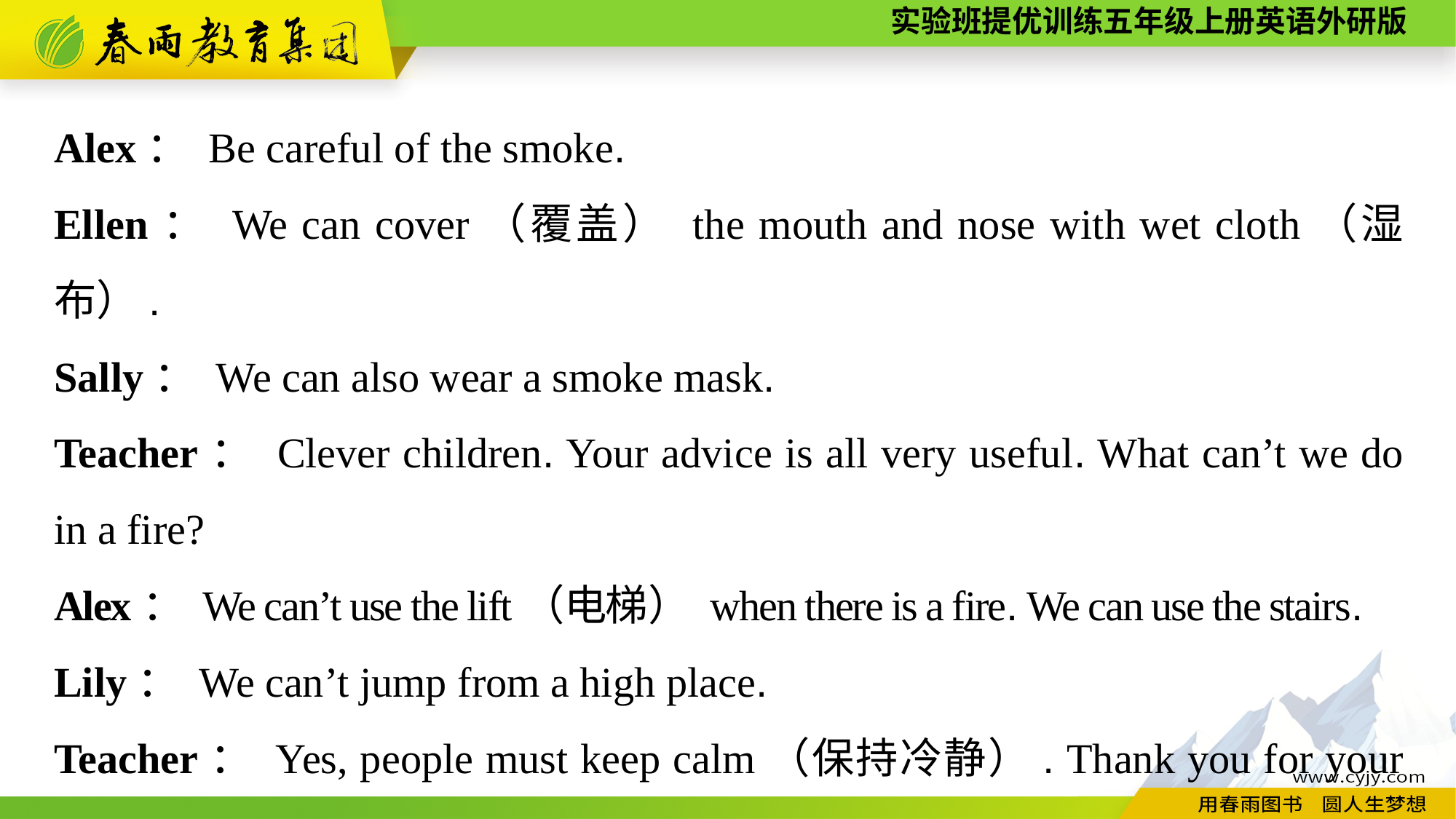

Alex： Be careful of the smoke.
Ellen： We can cover（覆盖） the mouth and nose with wet cloth（湿布）.
Sally： We can also wear a smoke mask.
Teacher： Clever children. Your advice is all very useful. What can’t we do in a fire?
Alex： We can’t use the lift（电梯） when there is a fire. We can use the stairs.
Lily： We can’t jump from a high place.
Teacher： Yes, people must keep calm（保持冷静）. Thank you for your advice.